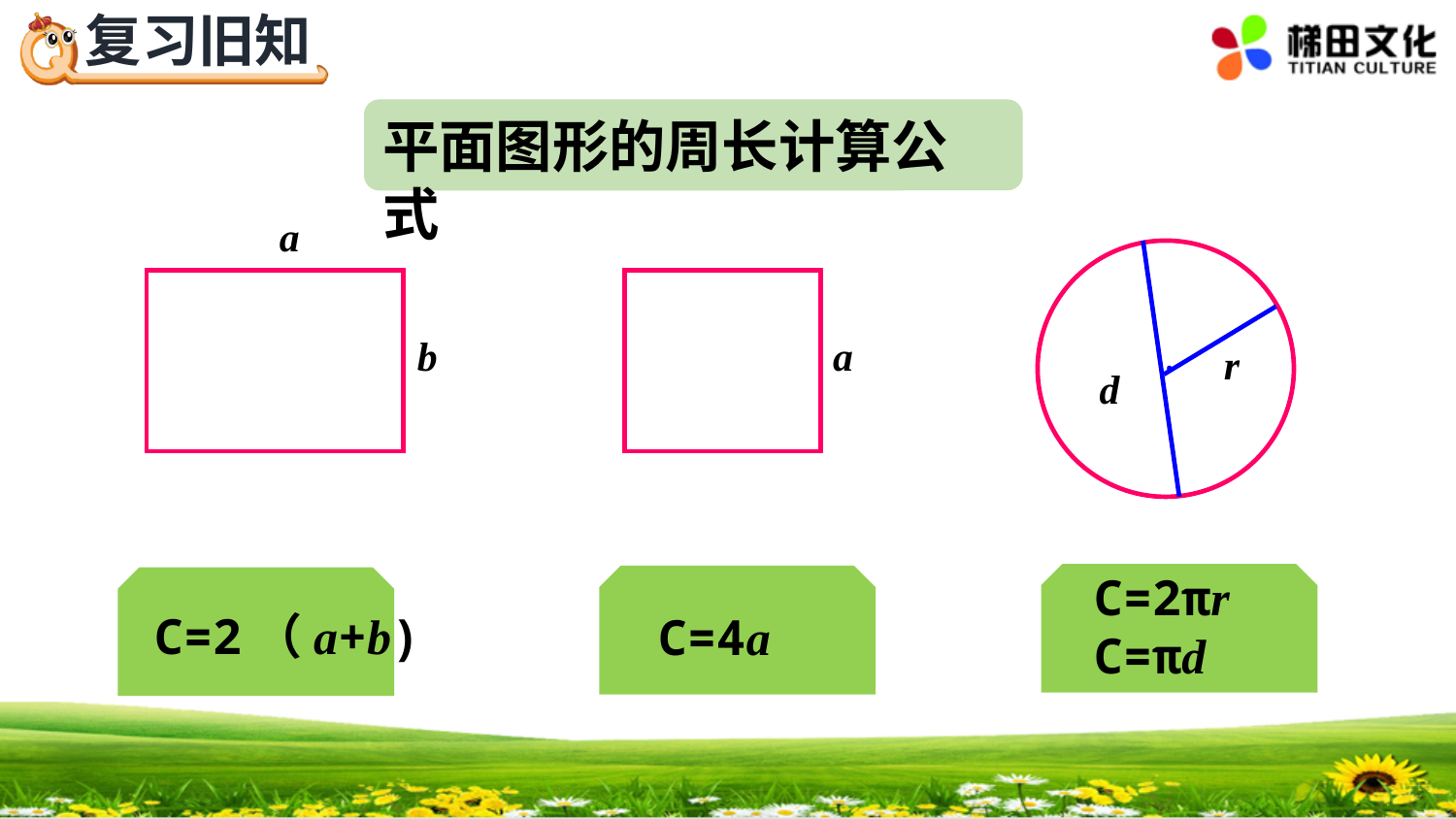

平面图形的周长计算公式
a

.
a
b
r
d
C=2πr
C=πd

C=4a

C=2（a+b)